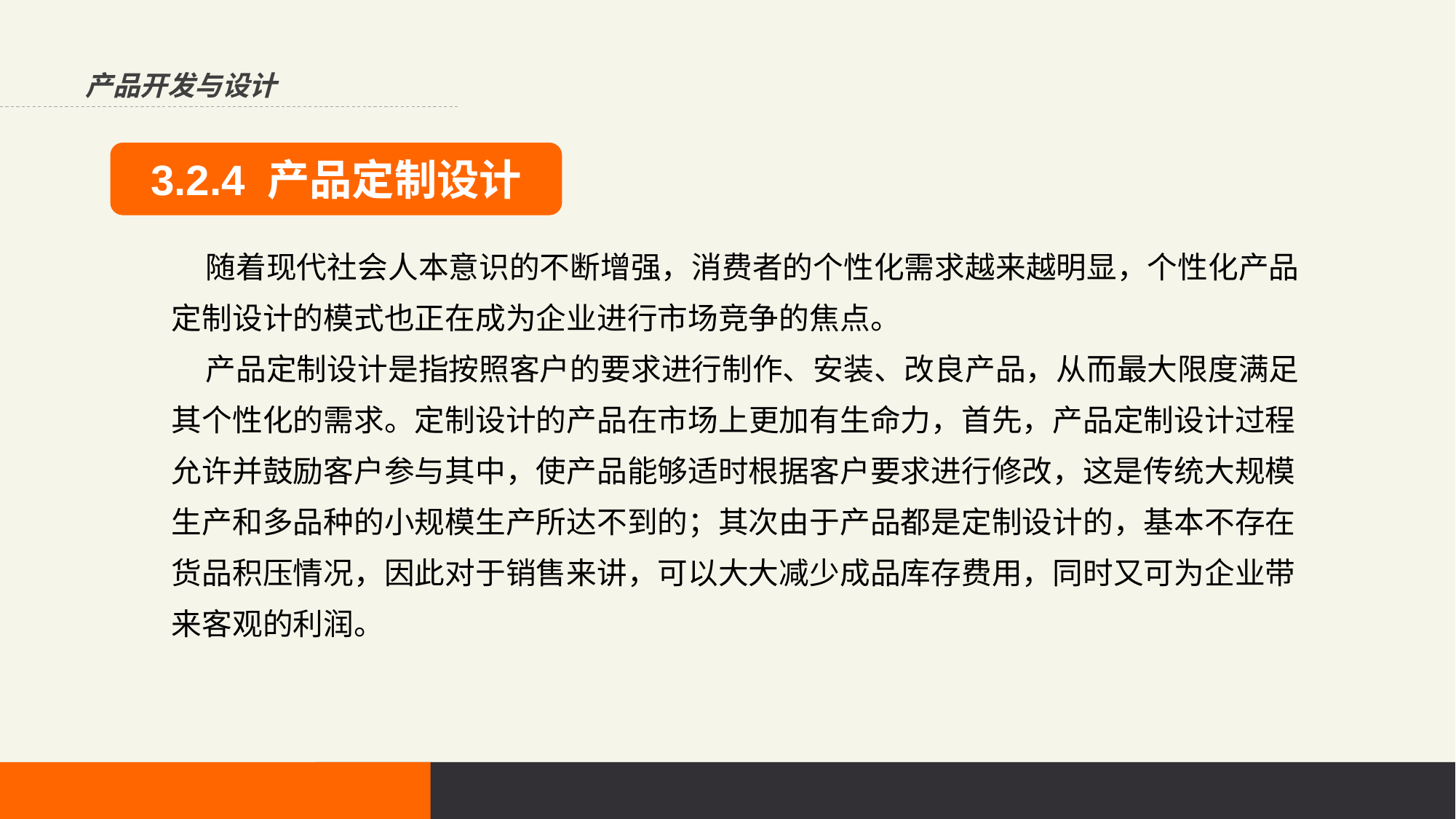

产品开发与设计
3.2.4 产品定制设计
    随着现代社会人本意识的不断增强，消费者的个性化需求越来越明显，个性化产品定制设计的模式也正在成为企业进行市场竞争的焦点。
    产品定制设计是指按照客户的要求进行制作、安装、改良产品，从而最大限度满足其个性化的需求。定制设计的产品在市场上更加有生命力，首先，产品定制设计过程允许并鼓励客户参与其中，使产品能够适时根据客户要求进行修改，这是传统大规模生产和多品种的小规模生产所达不到的；其次由于产品都是定制设计的，基本不存在货品积压情况，因此对于销售来讲，可以大大减少成品库存费用，同时又可为企业带来客观的利润。